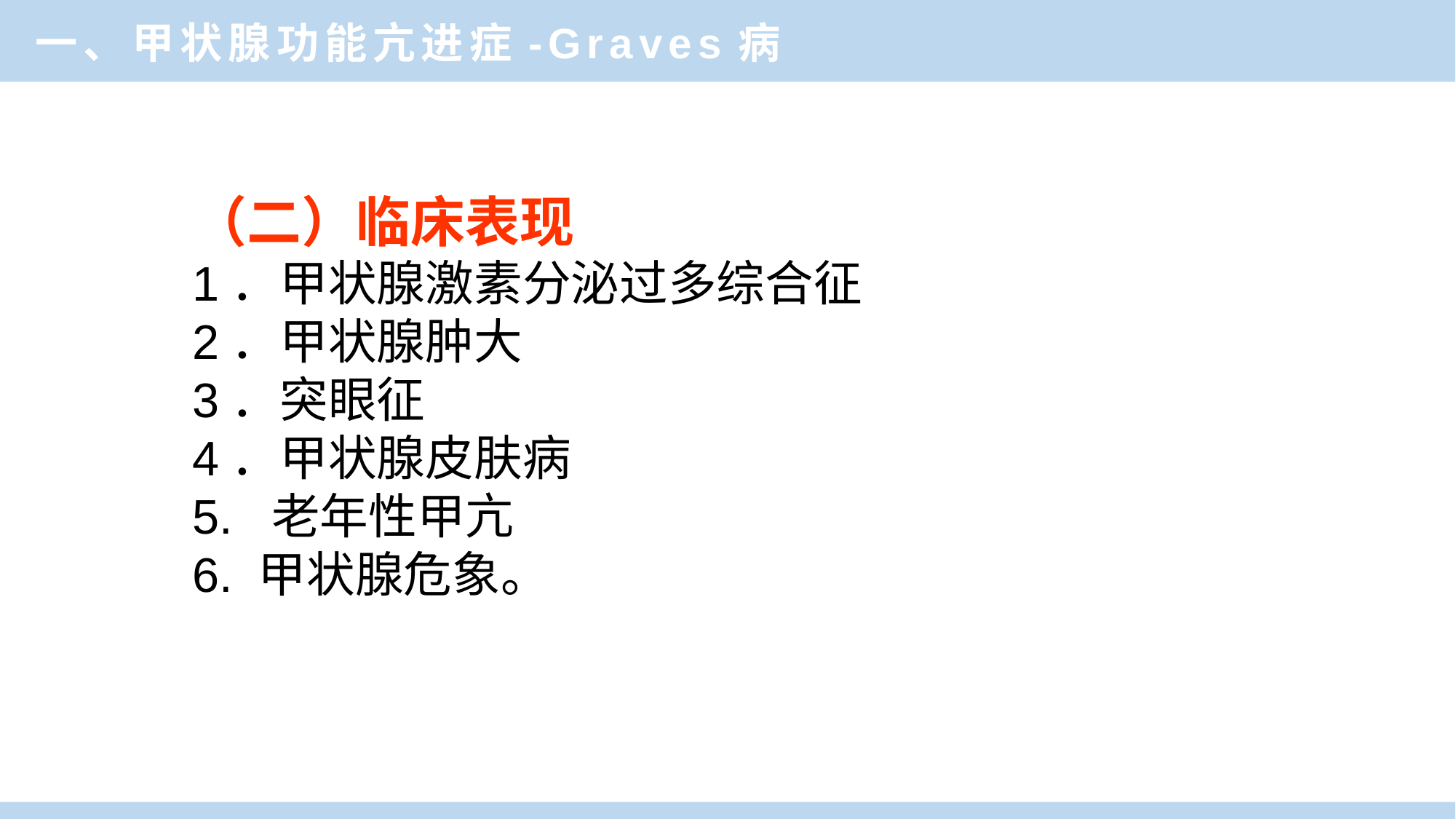

一、甲状腺功能亢进症-Graves病
（二）临床表现
1．甲状腺激素分泌过多综合征
2．甲状腺肿大
3．突眼征
4．甲状腺皮肤病
5.  老年性甲亢
6. 甲状腺危象。